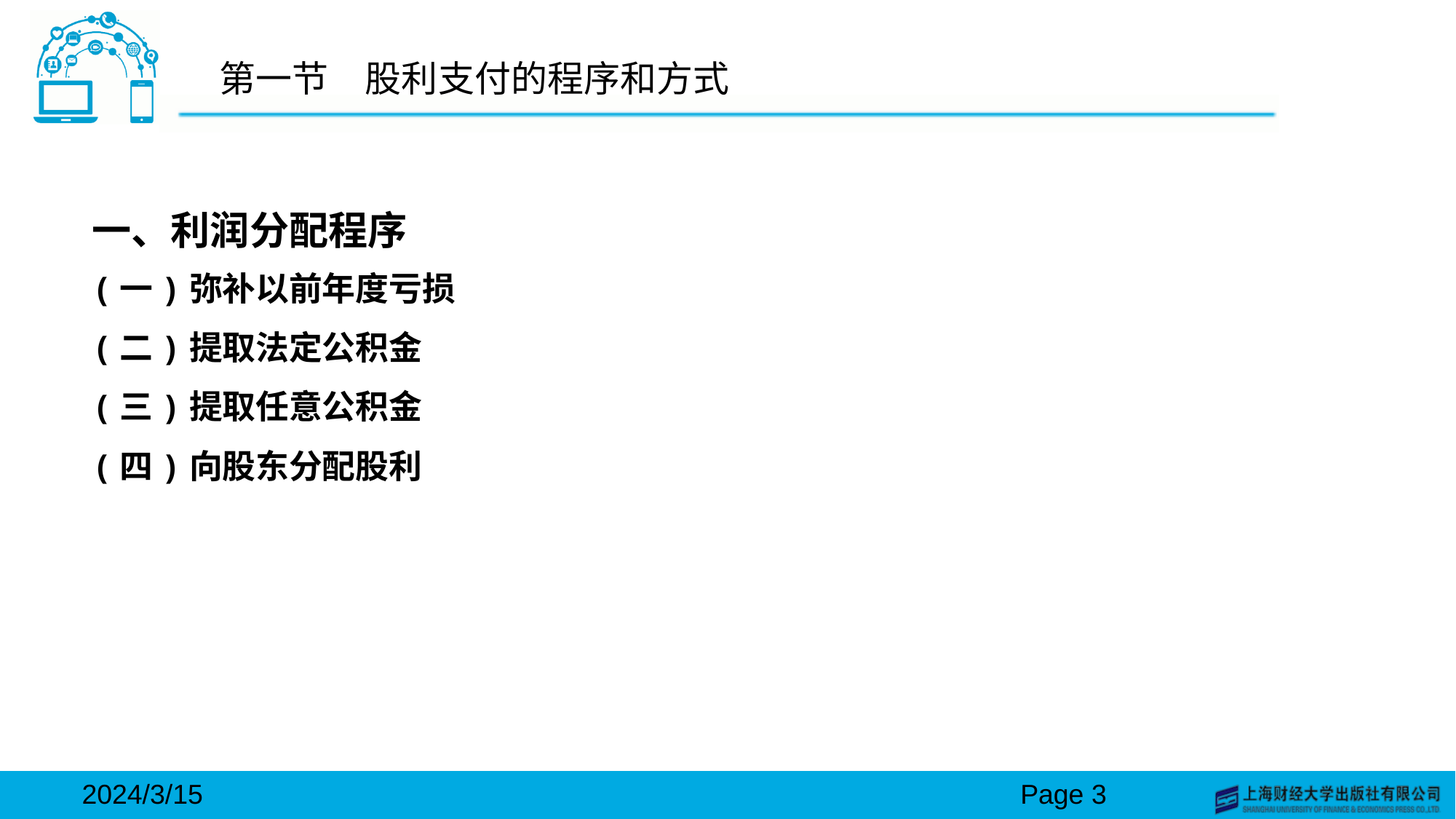

# 第一节　股利支付的程序和方式
一、利润分配程序
(一)弥补以前年度亏损
(二)提取法定公积金
(三)提取任意公积金
(四)向股东分配股利

2024/3/15
Page 3